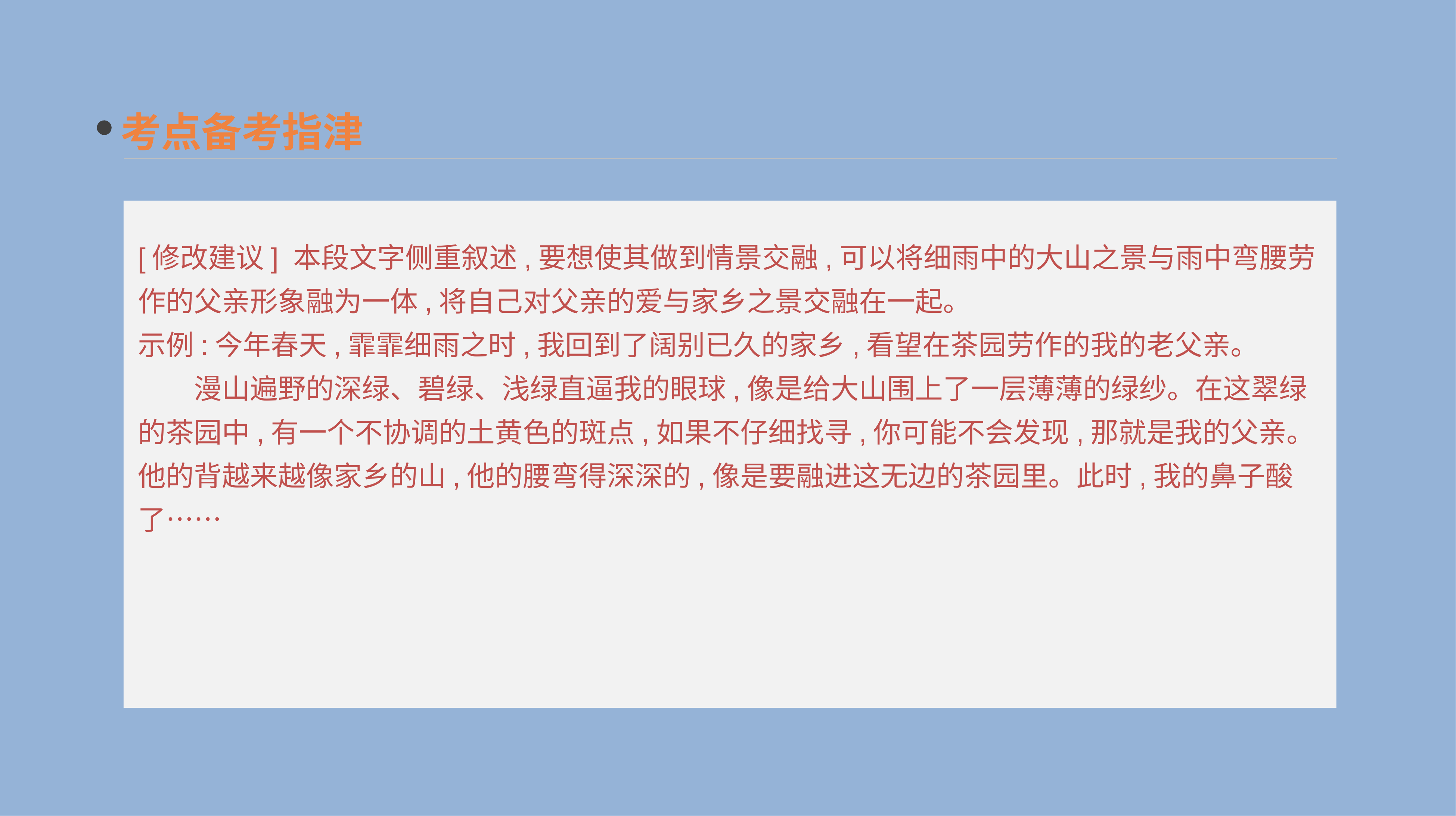

考点备考指津

[修改建议] 本段文字侧重叙述,要想使其做到情景交融,可以将细雨中的大山之景与雨中弯腰劳作的父亲形象融为一体,将自己对父亲的爱与家乡之景交融在一起。
示例:今年春天,霏霏细雨之时,我回到了阔别已久的家乡,看望在茶园劳作的我的老父亲。
　　漫山遍野的深绿、碧绿、浅绿直逼我的眼球,像是给大山围上了一层薄薄的绿纱。在这翠绿的茶园中,有一个不协调的土黄色的斑点,如果不仔细找寻,你可能不会发现,那就是我的父亲。他的背越来越像家乡的山,他的腰弯得深深的,像是要融进这无边的茶园里。此时,我的鼻子酸了……